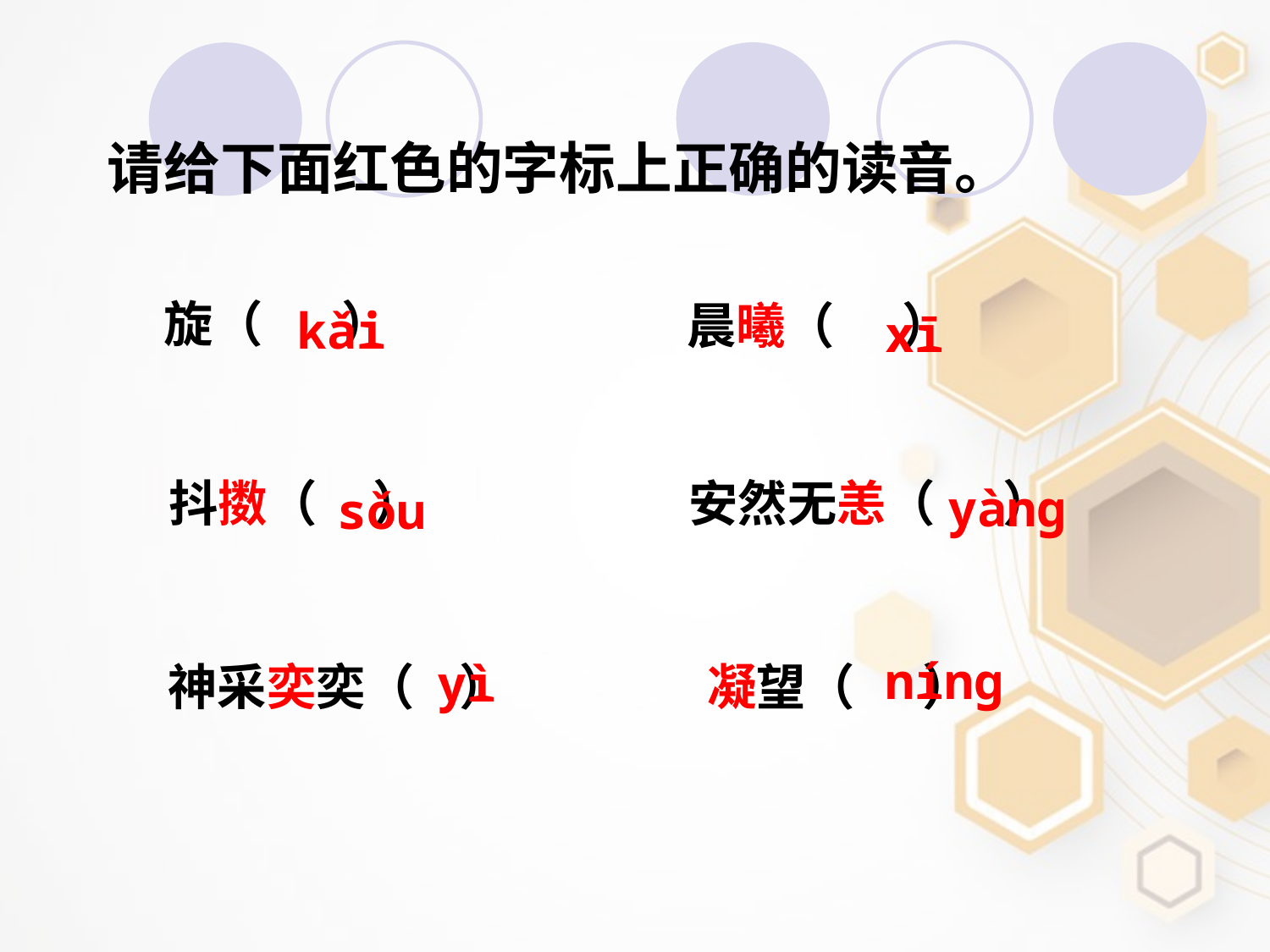

请给下面红色的字标上正确的读音。
旋（       ）
晨曦（      ）
kǎi
xī
抖擞（     ）
安然无恙（      ）
yàng
sǒu
níng
yì
凝望（      ）
神采奕奕（    ）